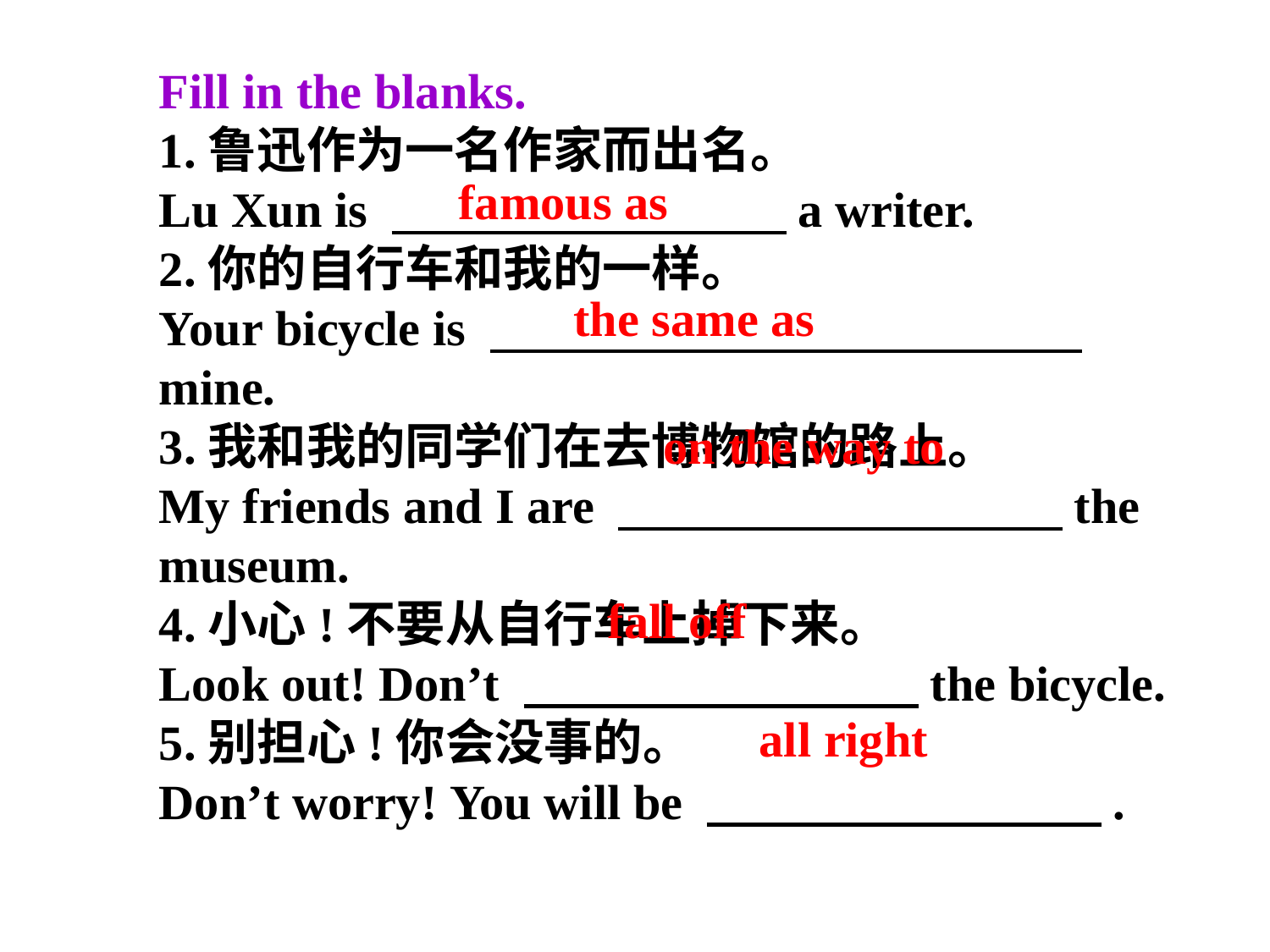

Fill in the blanks.
1.鲁迅作为一名作家而出名。
Lu Xun is 　　　　　　　　a writer.
2.你的自行车和我的一样。
Your bicycle is 　　　　　　　　　　　　mine.
3.我和我的同学们在去博物馆的路上。
My friends and I are 　　　　　　　　　the museum.
4.小心!不要从自行车上掉下来。
Look out! Don’t 　　　　　　　　the bicycle.
5.别担心!你会没事的。
Don’t worry! You will be 　　　　　　　　.

famous as
the same as
on the way to
fall off
all right